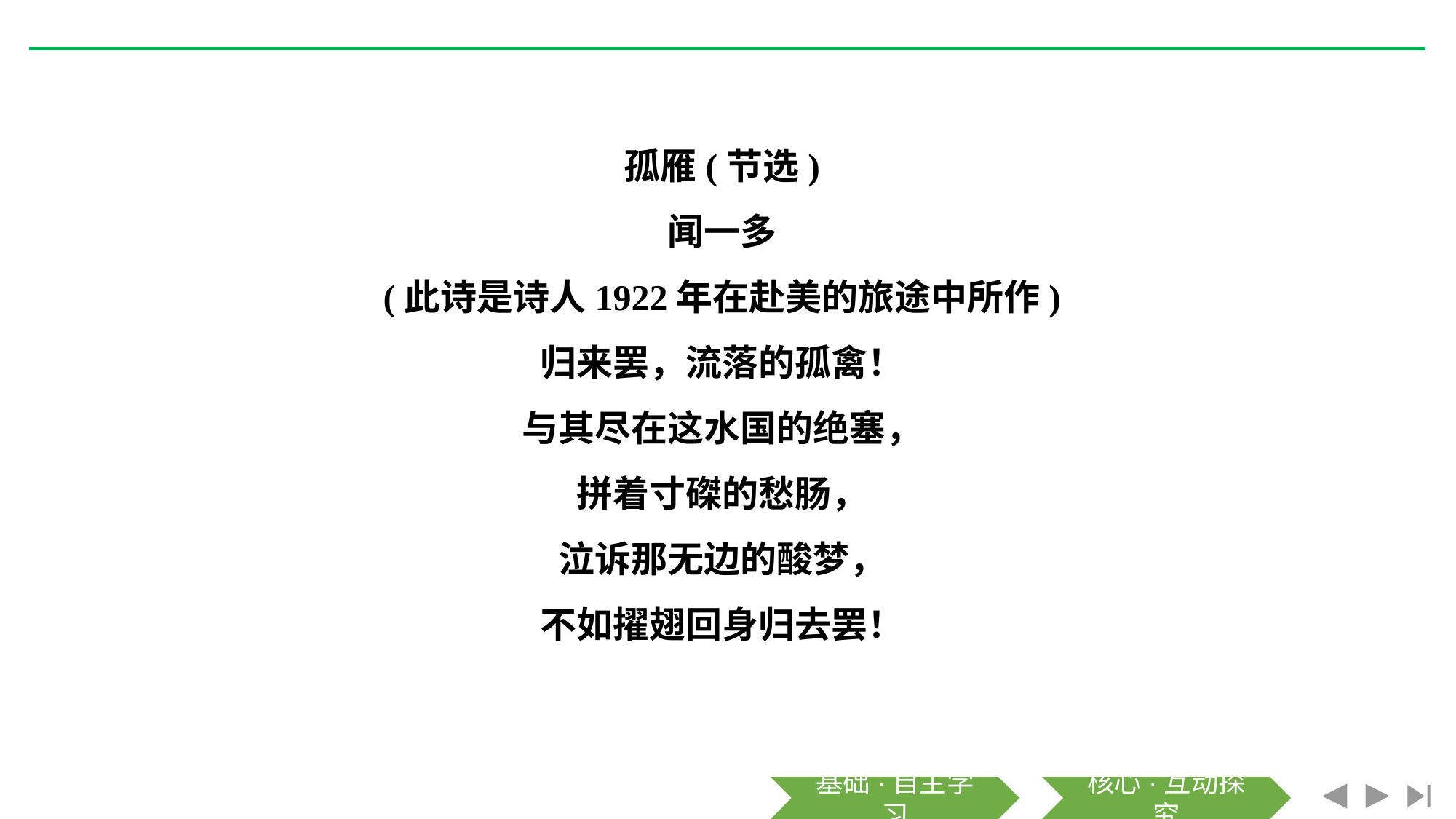

孤雁(节选)
闻一多
(此诗是诗人1922年在赴美的旅途中所作)
归来罢，流落的孤禽！
与其尽在这水国的绝塞，
拼着寸磔的愁肠，
泣诉那无边的酸梦，
不如擢翅回身归去罢！